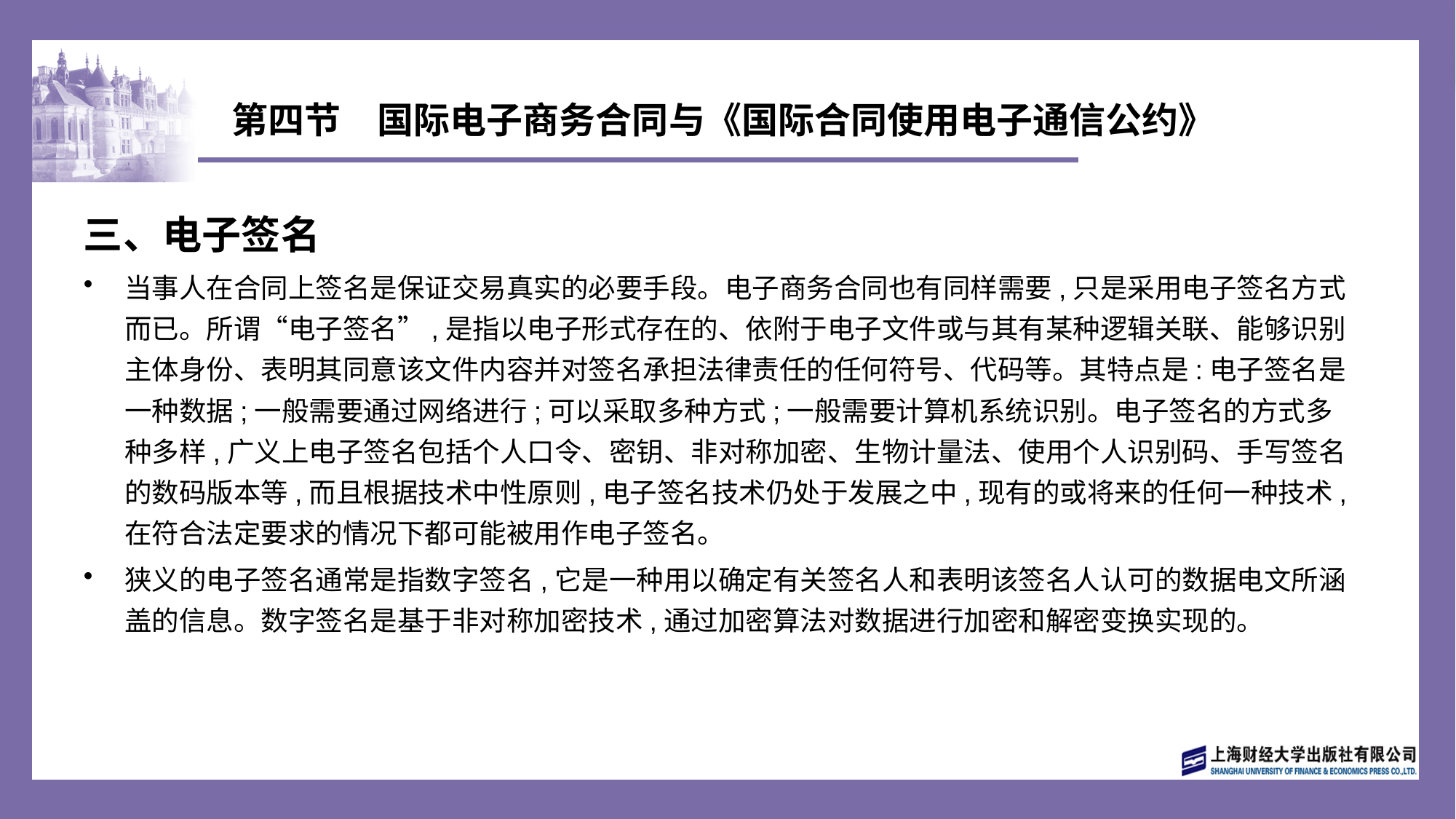

# 第四节　国际电子商务合同与《国际合同使用电子通信公约》
三、电子签名
当事人在合同上签名是保证交易真实的必要手段。电子商务合同也有同样需要,只是采用电子签名方式而已。所谓“电子签名”,是指以电子形式存在的、依附于电子文件或与其有某种逻辑关联、能够识别主体身份、表明其同意该文件内容并对签名承担法律责任的任何符号、代码等。其特点是:电子签名是一种数据;一般需要通过网络进行;可以采取多种方式;一般需要计算机系统识别。电子签名的方式多种多样,广义上电子签名包括个人口令、密钥、非对称加密、生物计量法、使用个人识别码、手写签名的数码版本等,而且根据技术中性原则,电子签名技术仍处于发展之中,现有的或将来的任何一种技术,在符合法定要求的情况下都可能被用作电子签名。
狭义的电子签名通常是指数字签名,它是一种用以确定有关签名人和表明该签名人认可的数据电文所涵盖的信息。数字签名是基于非对称加密技术,通过加密算法对数据进行加密和解密变换实现的。